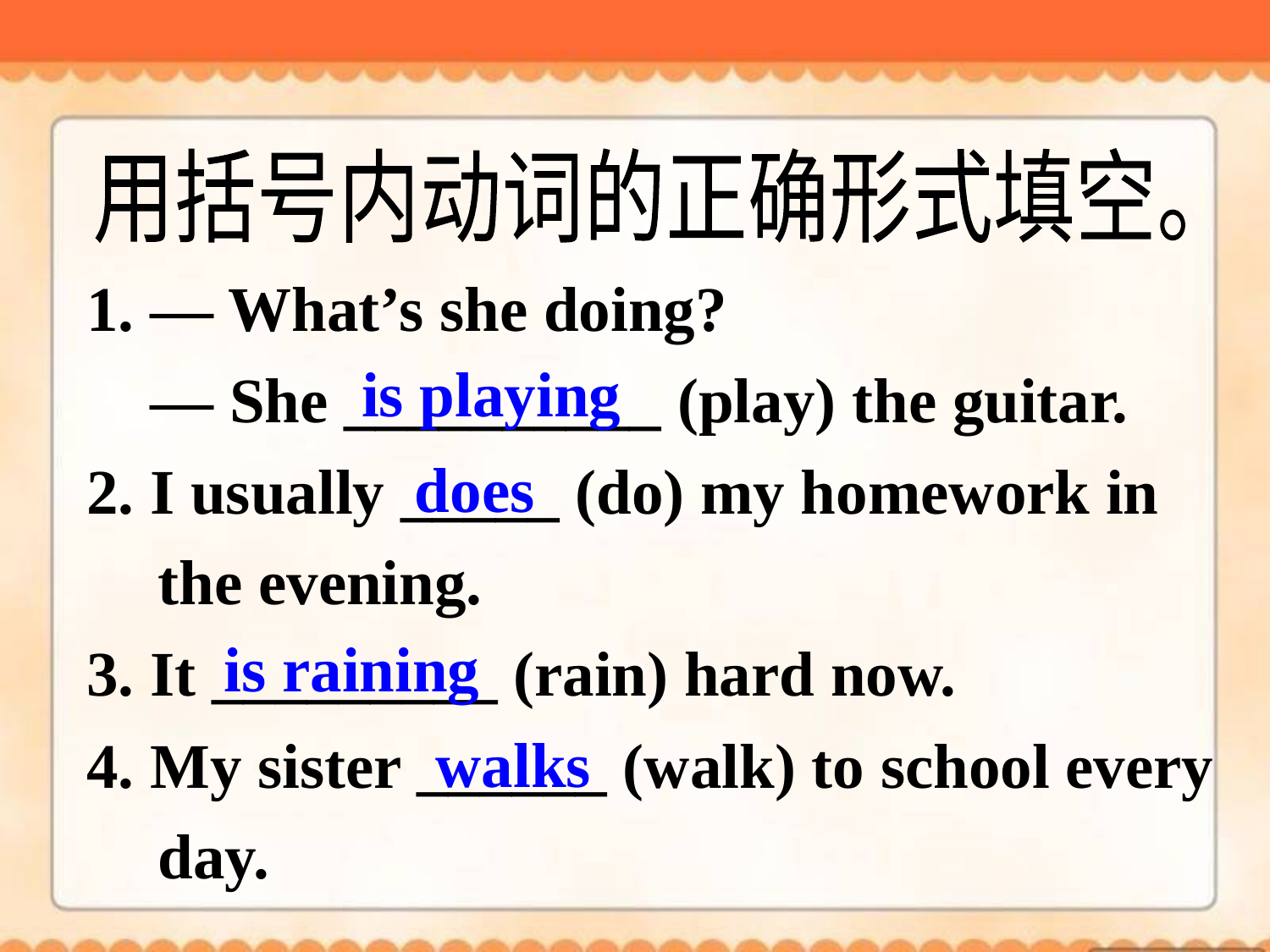

用括号内动词的正确形式填空。
1. — What’s she doing?
    — She __________ (play) the guitar.
2. I usually _____ (do) my homework in the evening.
3. It _________ (rain) hard now.
4. My sister ______ (walk) to school every day.
is playing
does
is raining
walks